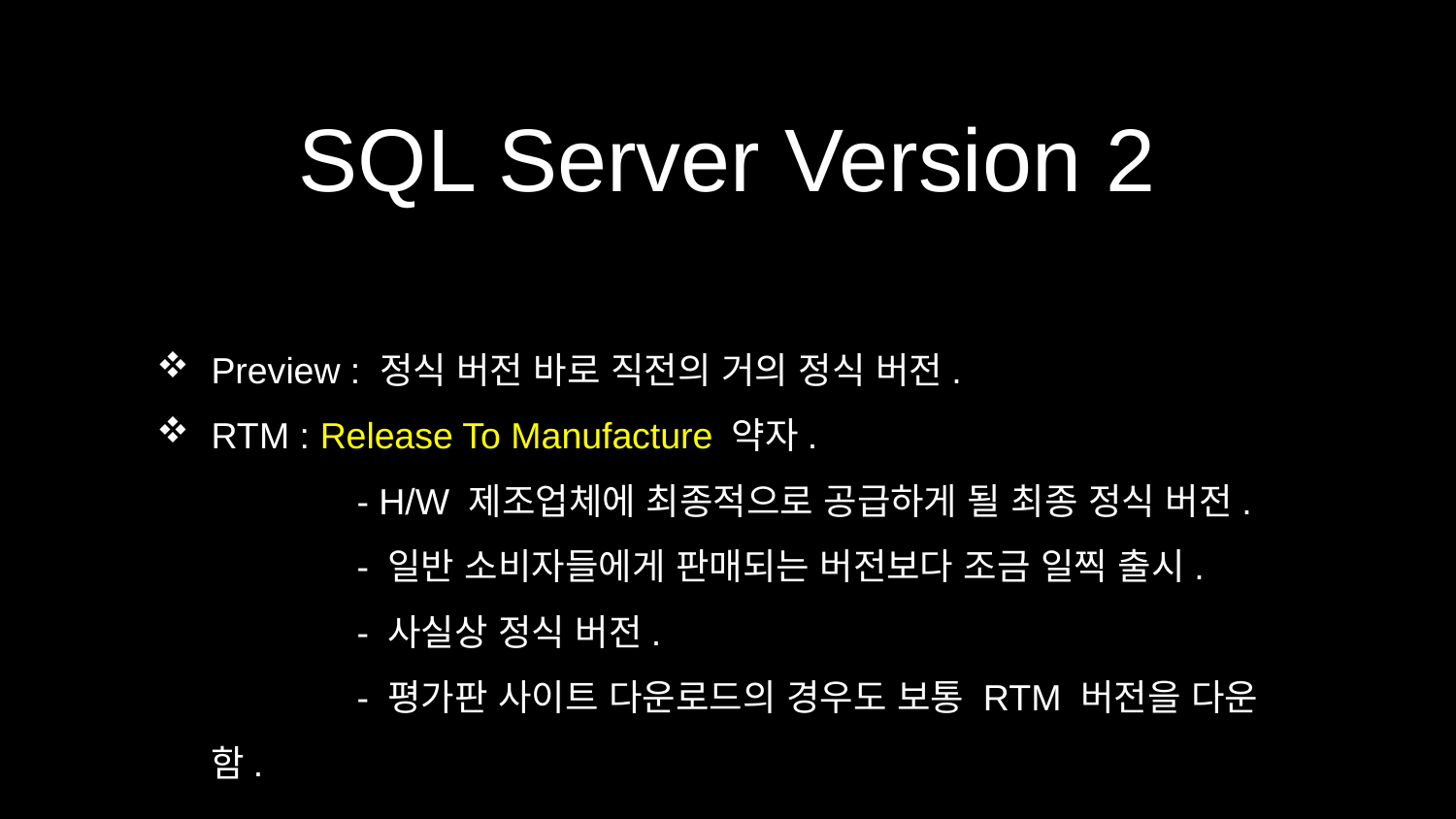

# SQL Server Version 2
Preview : 정식 버전 바로 직전의 거의 정식 버전.
RTM : Release To Manufacture 약자.
	- H/W 제조업체에 최종적으로 공급하게 될 최종 정식 버전.
	- 일반 소비자들에게 판매되는 버전보다 조금 일찍 출시.
	- 사실상 정식 버전.
	- 평가판 사이트 다운로드의 경우도 보통 RTM 버전을 다운함.